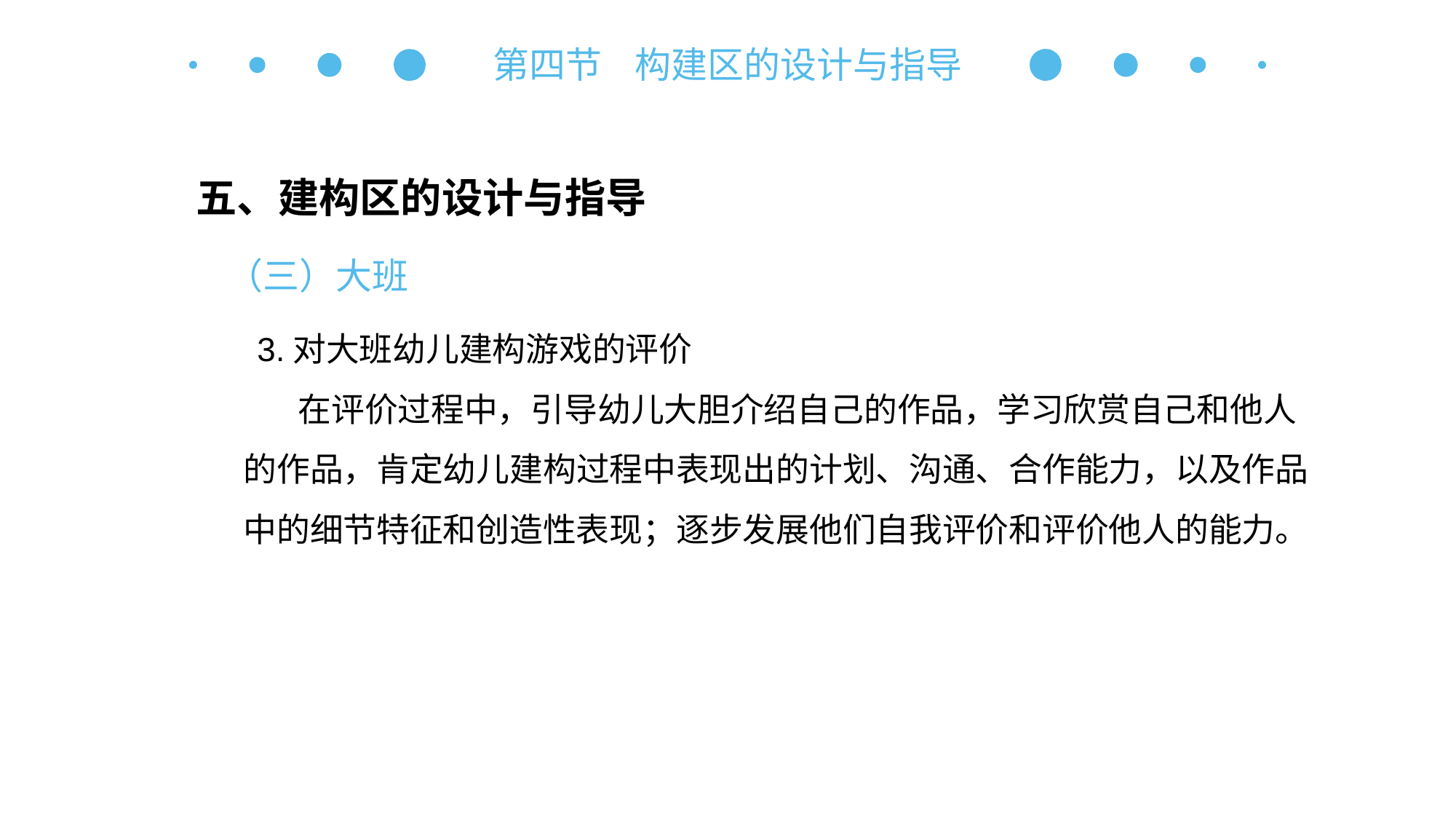

第四节    构建区的设计与指导

五、建构区的设计与指导
（三）大班
3.对大班幼儿建构游戏的评价
在评价过程中，引导幼儿大胆介绍自己的作品，学习欣赏自己和他人的作品，肯定幼儿建构过程中表现出的计划、沟通、合作能力，以及作品中的细节特征和创造性表现；逐步发展他们自我评价和评价他人的能力。